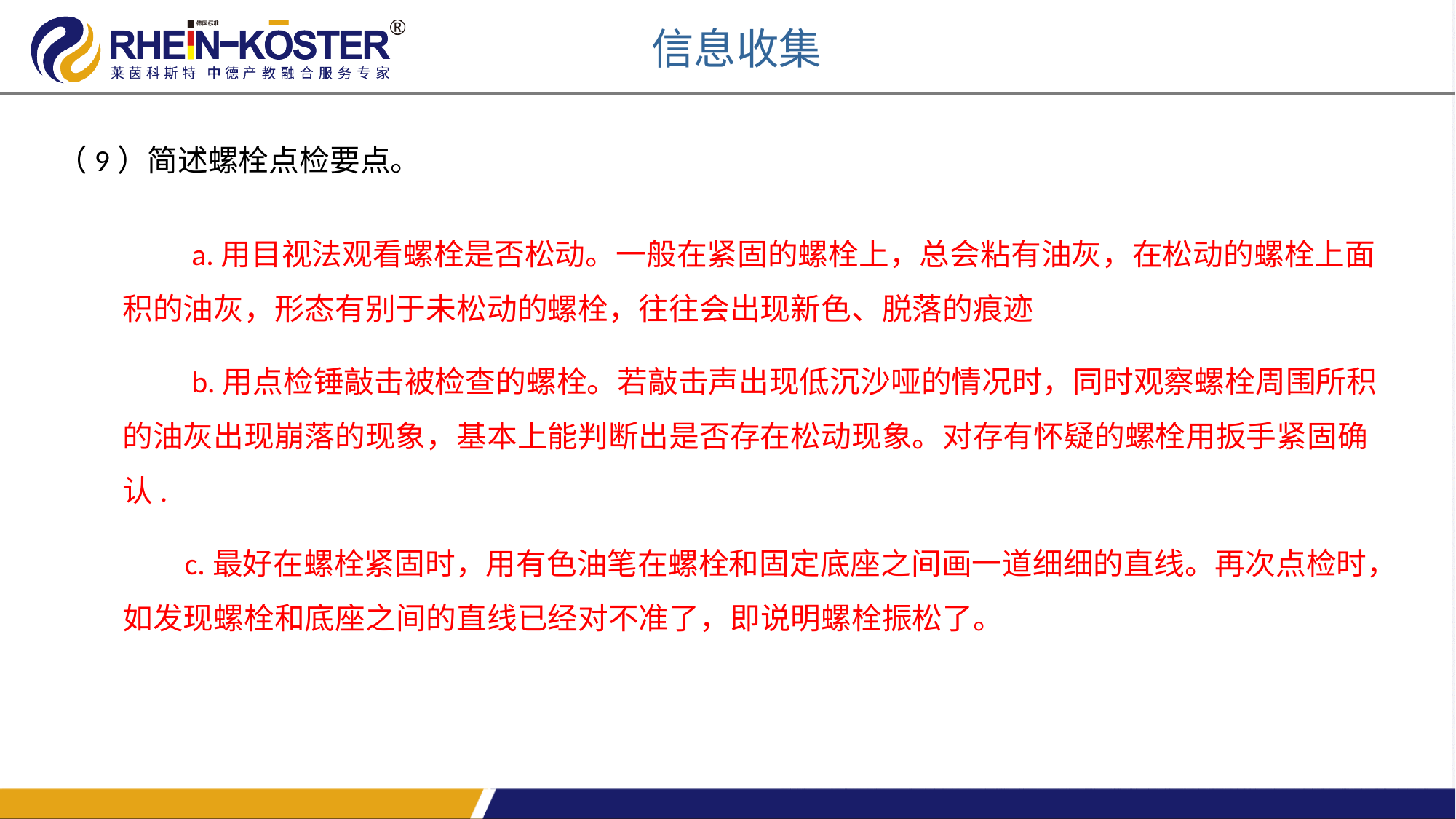

信息收集
（9）简述螺栓点检要点。
          a.用目视法观看螺栓是否松动。一般在紧固的螺栓上，总会粘有油灰，在松动的螺栓上面积的油灰，形态有别于未松动的螺栓，往往会出现新色、脱落的痕迹
          b.用点检锤敲击被检查的螺栓。若敲击声出现低沉沙哑的情况时，同时观察螺栓周围所积的油灰出现崩落的现象，基本上能判断出是否存在松动现象。对存有怀疑的螺栓用扳手紧固确认.
         c.最好在螺栓紧固时，用有色油笔在螺栓和固定底座之间画一道细细的直线。再次点检时，如发现螺栓和底座之间的直线已经对不准了，即说明螺栓振松了。